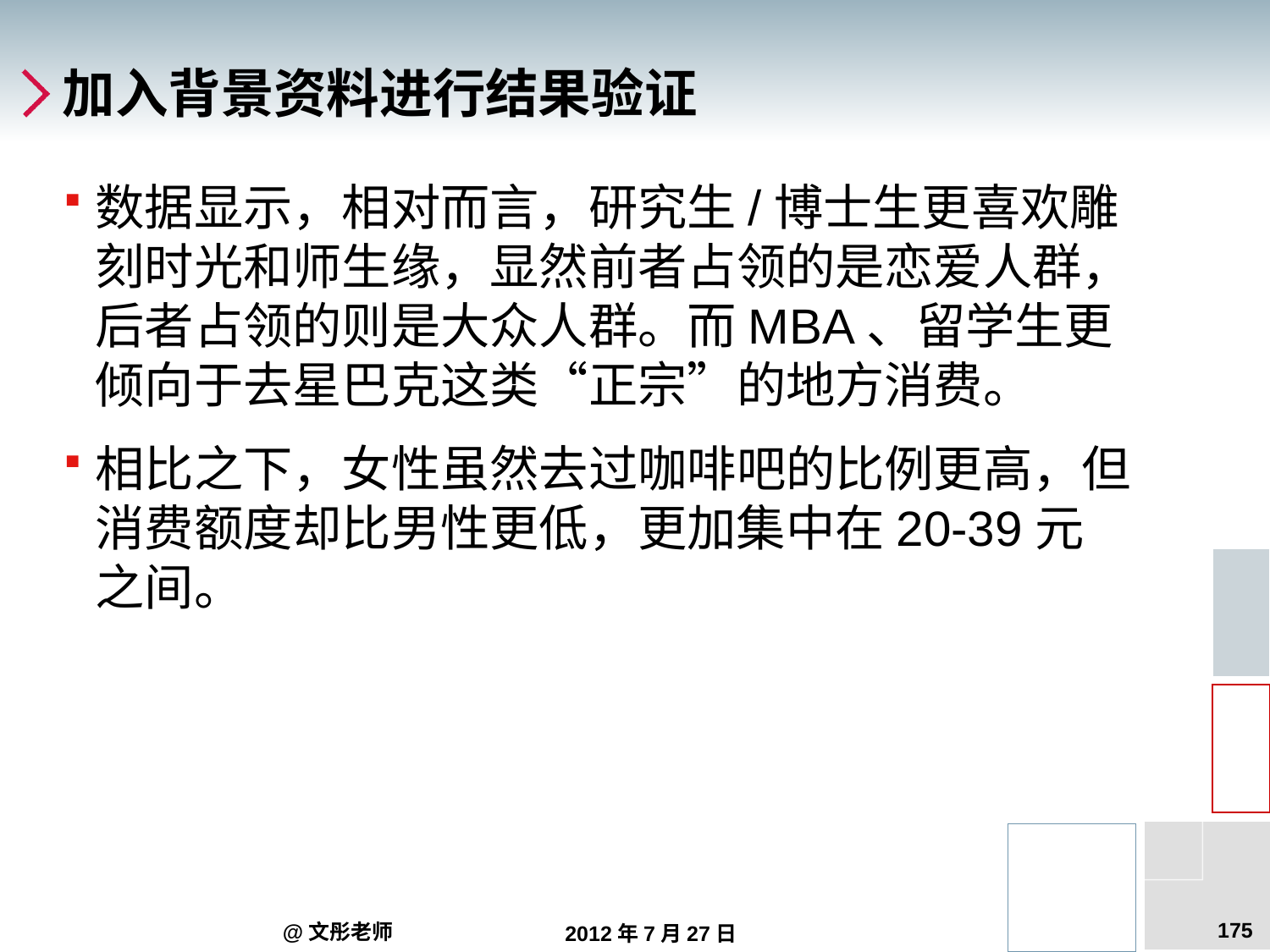

# 加入背景资料进行结果验证
数据显示，相对而言，研究生/博士生更喜欢雕刻时光和师生缘，显然前者占领的是恋爱人群，后者占领的则是大众人群。而MBA、留学生更倾向于去星巴克这类“正宗”的地方消费。
相比之下，女性虽然去过咖啡吧的比例更高，但消费额度却比男性更低，更加集中在20-39元之间。
175
@文彤老师

2012年7月27日